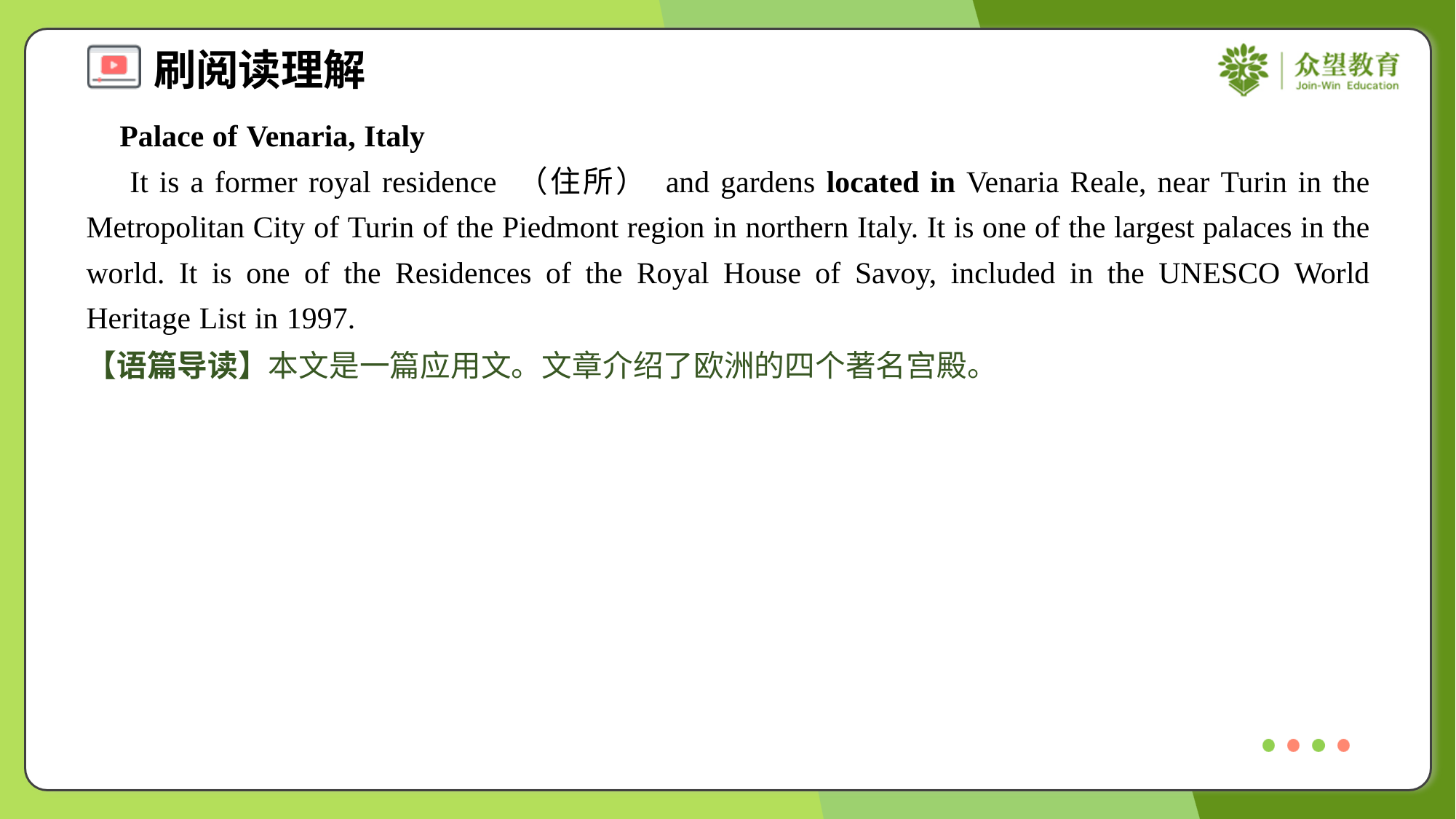

Palace of Venaria, Italy
    It is a former royal residence （住所） and gardens located in Venaria Reale, near Turin in the Metropolitan City of Turin of the Piedmont region in northern Italy. It is one of the largest palaces in the world. It is one of the Residences of the Royal House of Savoy, included in the UNESCO World Heritage List in 1997.
【语篇导读】本文是一篇应用文。文章介绍了欧洲的四个著名宫殿。